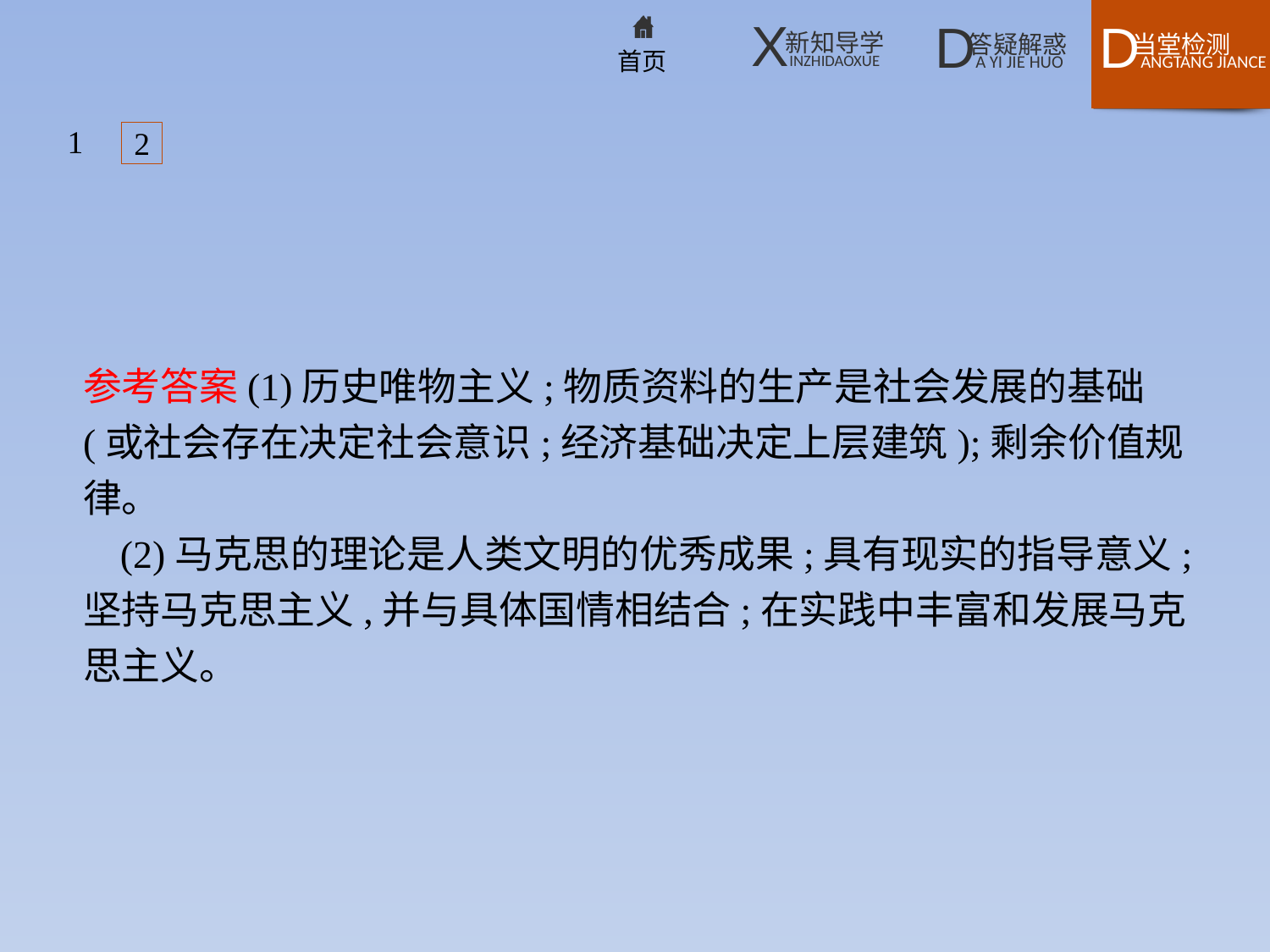

1
2
参考答案(1)历史唯物主义;物质资料的生产是社会发展的基础(或社会存在决定社会意识;经济基础决定上层建筑);剩余价值规律。
(2)马克思的理论是人类文明的优秀成果;具有现实的指导意义;坚持马克思主义,并与具体国情相结合;在实践中丰富和发展马克思主义。